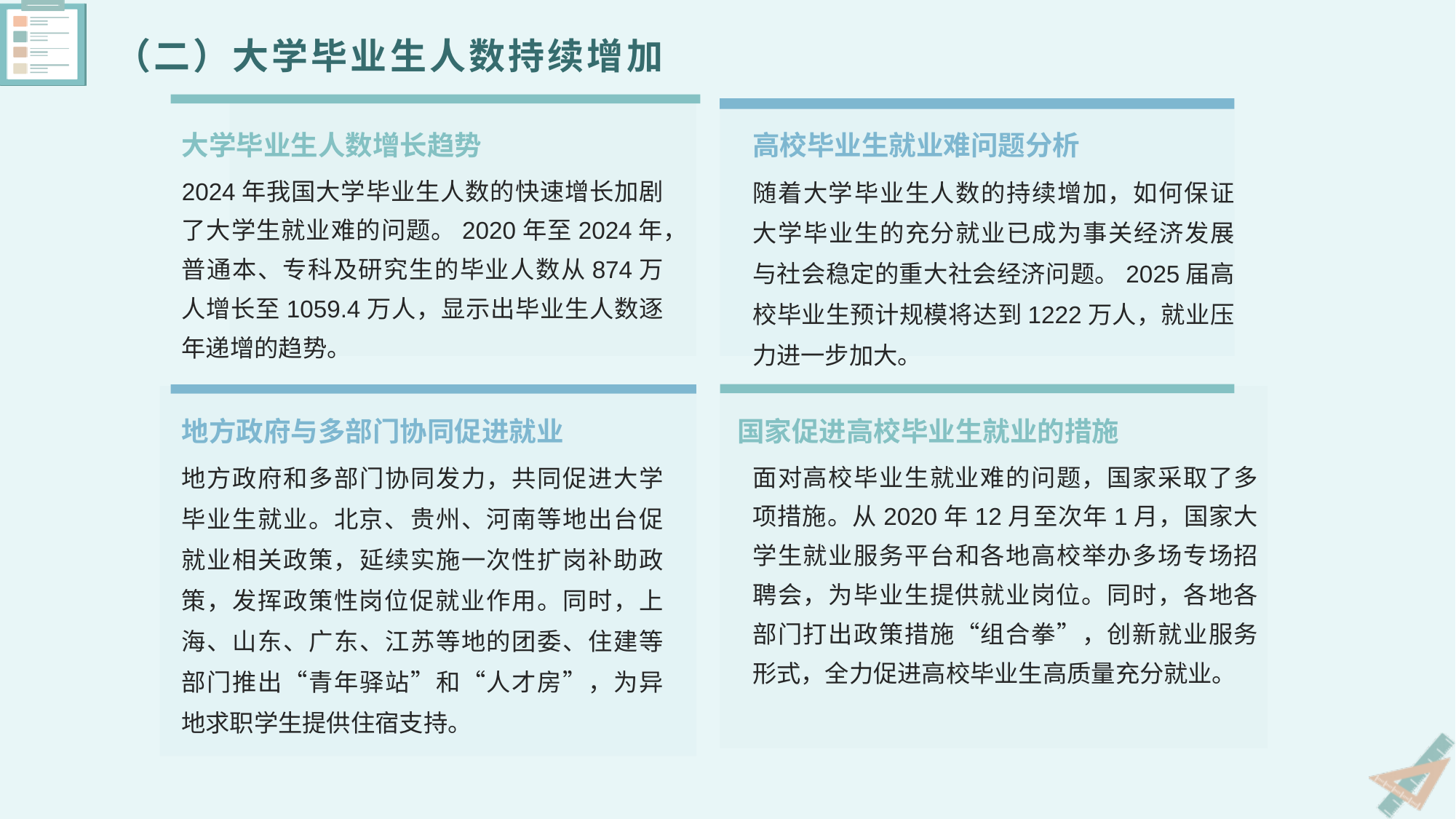

# （二）大学毕业生人数持续增加

大学毕业生人数增长趋势
高校毕业生就业难问题分析

2024年我国大学毕业生人数的快速增长加剧了大学生就业难的问题。2020年至2024年，普通本、专科及研究生的毕业人数从874万人增长至1059.4万人，显示出毕业生人数逐年递增的趋势。
随着大学毕业生人数的持续增加，如何保证大学毕业生的充分就业已成为事关经济发展与社会稳定的重大社会经济问题。2025届高校毕业生预计规模将达到1222万人，就业压力进一步加大。

地方政府与多部门协同促进就业
国家促进高校毕业生就业的措施
地方政府和多部门协同发力，共同促进大学毕业生就业。北京、贵州、河南等地出台促就业相关政策，延续实施一次性扩岗补助政策，发挥政策性岗位促就业作用。同时，上海、山东、广东、江苏等地的团委、住建等部门推出“青年驿站”和“人才房”，为异地求职学生提供住宿支持。
面对高校毕业生就业难的问题，国家采取了多项措施。从2020年12月至次年1月，国家大学生就业服务平台和各地高校举办多场专场招聘会，为毕业生提供就业岗位。同时，各地各部门打出政策措施“组合拳”，创新就业服务形式，全力促进高校毕业生高质量充分就业。